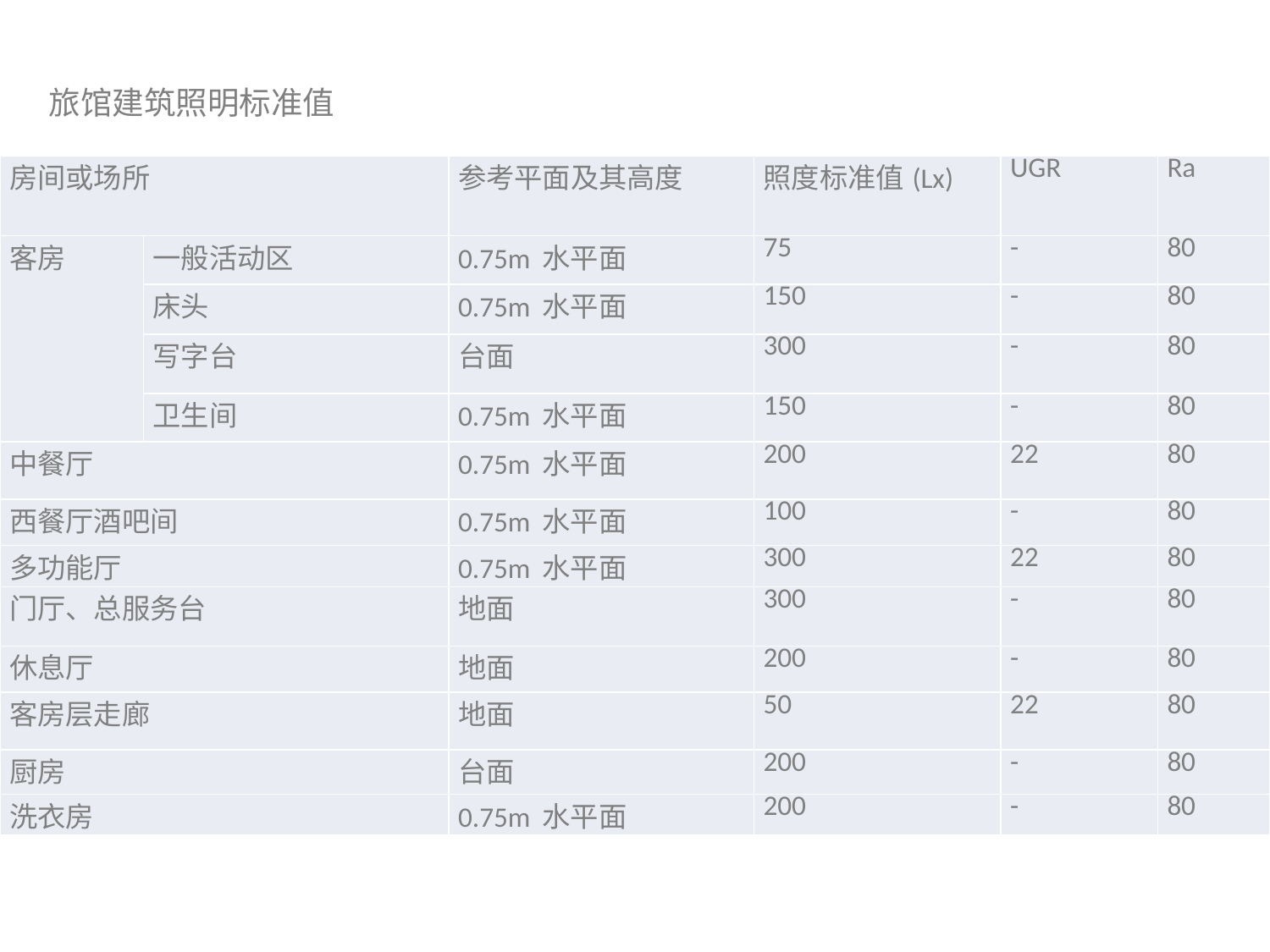

旅馆建筑照明标准值
| 房间或场所 |  | 参考平面及其高度 | 照度标准值(Lx) | UGR | Ra |
| --- | --- | --- | --- | --- | --- |
| 客房 | 一般活动区 | 0.75m 水平面 | 75 | - | 80 |
|  | 床头 | 0.75m 水平面 | 150 | - | 80 |
|  | 写字台 | 台面 | 300 | - | 80 |
|  | 卫生间 | 0.75m 水平面 | 150 | - | 80 |
| 中餐厅 |  | 0.75m 水平面 | 200 | 22 | 80 |
| 西餐厅酒吧间 |  | 0.75m 水平面 | 100 | - | 80 |
| 多功能厅 |  | 0.75m 水平面 | 300 | 22 | 80 |
| 门厅、总服务台 |  | 地面 | 300 | - | 80 |
| 休息厅 |  | 地面 | 200 | - | 80 |
| 客房层走廊 |  | 地面 | 50 | 22 | 80 |
| 厨房 |  | 台面 | 200 | - | 80 |
| 洗衣房 |  | 0.75m 水平面 | 200 | - | 80 |